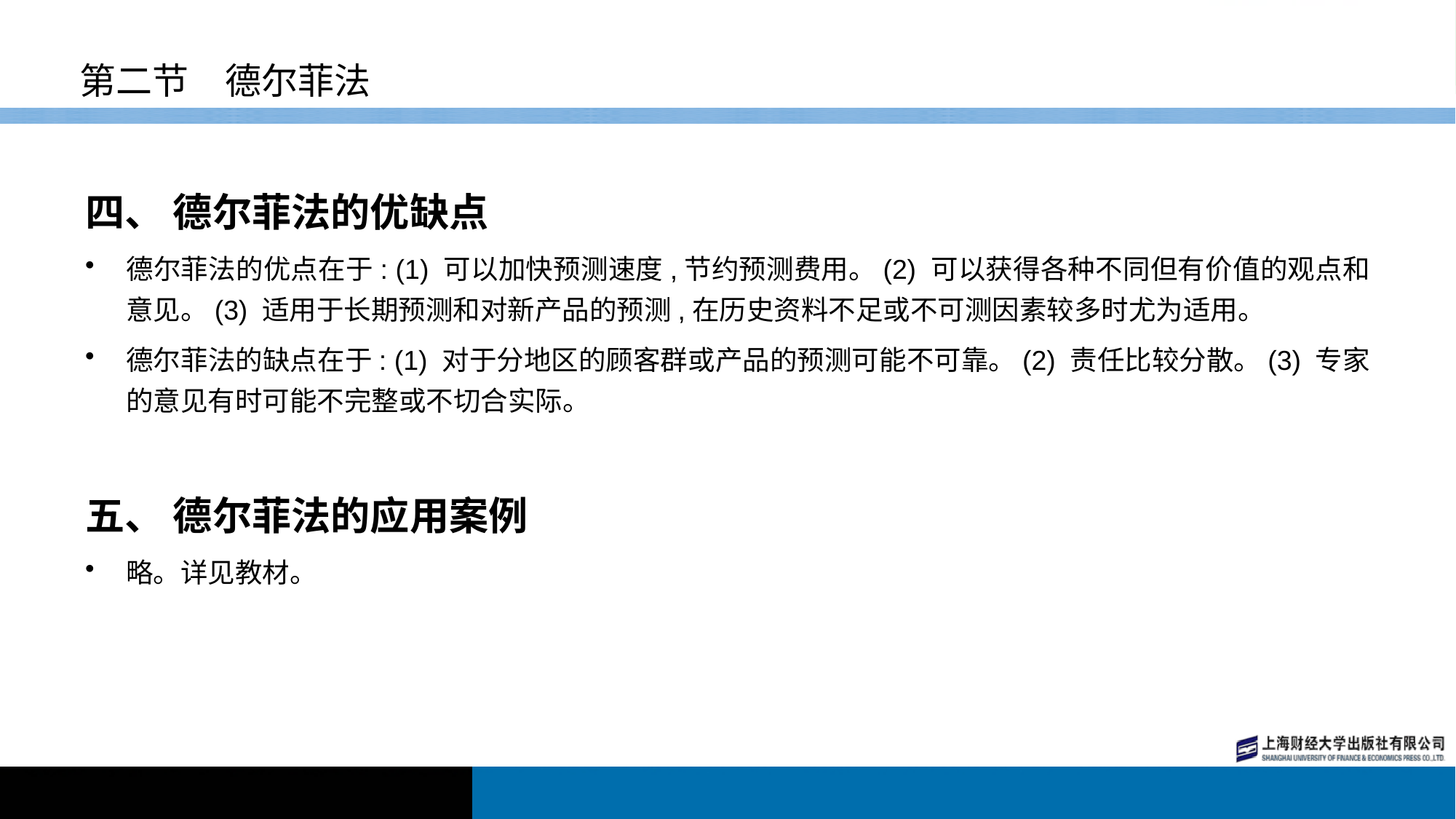

# 第二节　德尔菲法
四、 德尔菲法的优缺点
德尔菲法的优点在于: (1) 可以加快预测速度,节约预测费用。(2) 可以获得各种不同但有价值的观点和意见。(3) 适用于长期预测和对新产品的预测,在历史资料不足或不可测因素较多时尤为适用。
德尔菲法的缺点在于: (1) 对于分地区的顾客群或产品的预测可能不可靠。(2) 责任比较分散。(3) 专家的意见有时可能不完整或不切合实际。

五、 德尔菲法的应用案例
略。详见教材。
9